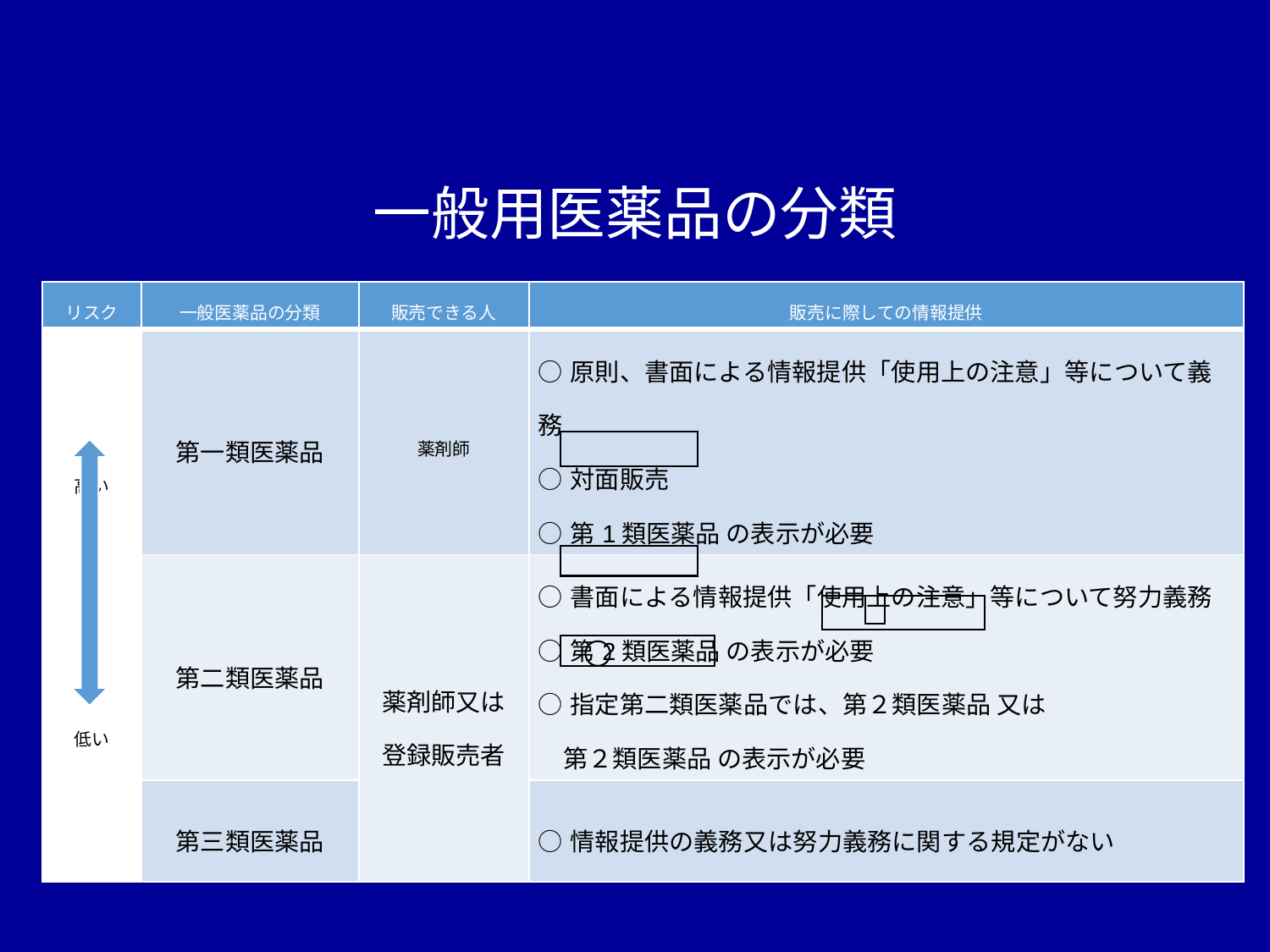

一般用医薬品の分類
| リスク | 一般医薬品の分類 | 販売できる人 | 販売に際しての情報提供 |
| --- | --- | --- | --- |
| 高い 　 低い | 第一類医薬品 | 薬剤師 | ○原則、書面による情報提供「使用上の注意」等について義務 ○対面販売 ○第1類医薬品 の表示が必要 |
|  | 第二類医薬品 | 薬剤師又は 登録販売者 | ○書面による情報提供「使用上の注意」等について努力義務 ○第2類医薬品 の表示が必要 ○指定第二類医薬品では、第２類医薬品 又は 　第２類医薬品 の表示が必要 |
|  | 第三類医薬品 |  | ○情報提供の義務又は努力義務に関する規定がない |